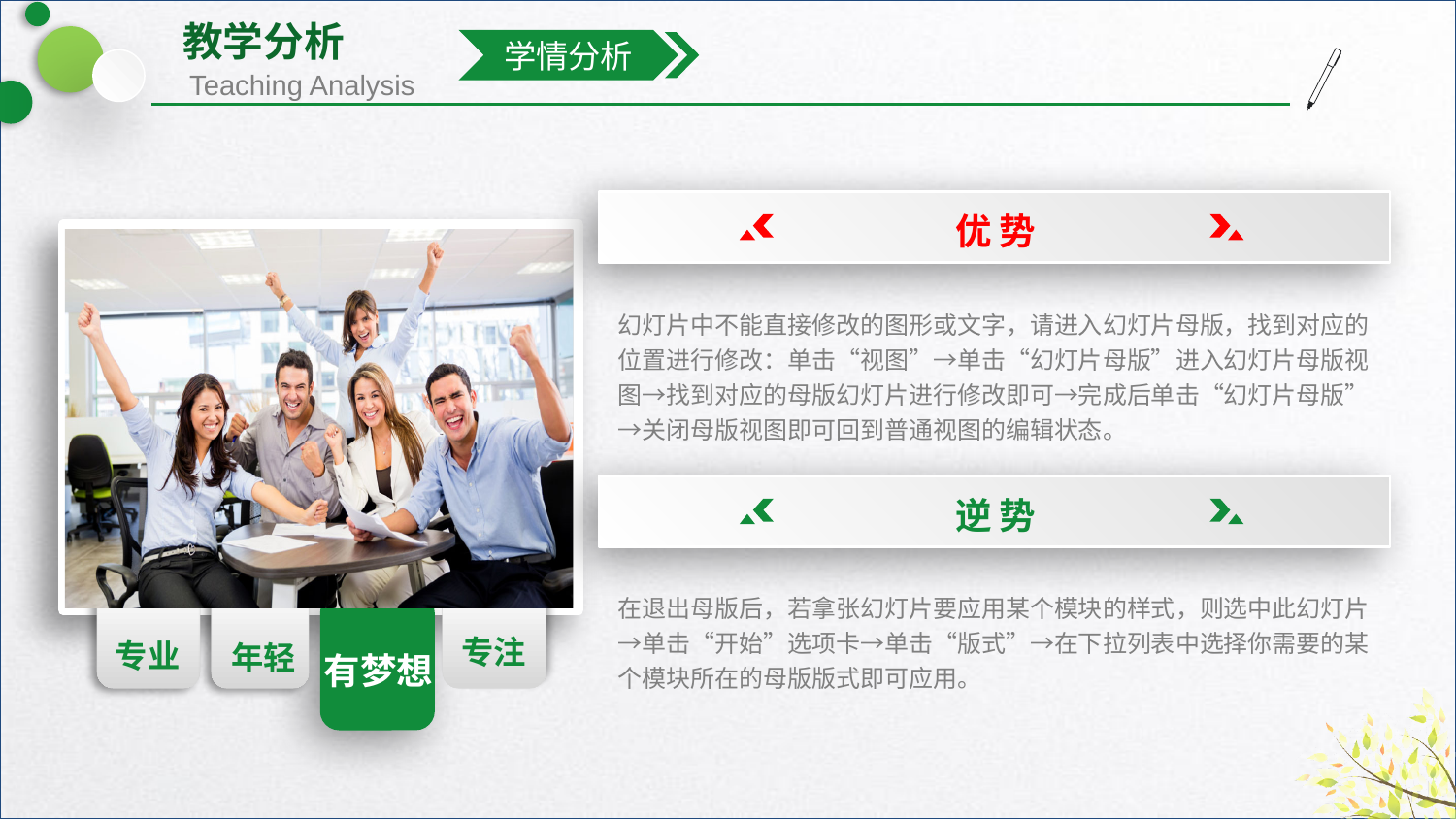

学情分析

优势

幻灯片中不能直接修改的图形或文字，请进入幻灯片母版，找到对应的位置进行修改：单击“视图”→单击“幻灯片母版”进入幻灯片母版视图→找到对应的母版幻灯片进行修改即可→完成后单击“幻灯片母版”→关闭母版视图即可回到普通视图的编辑状态。

逆势

专业

年轻

专注
在退出母版后，若拿张幻灯片要应用某个模块的样式，则选中此幻灯片→单击“开始”选项卡→单击“版式”→在下拉列表中选择你需要的某个模块所在的母版版式即可应用。

有梦想